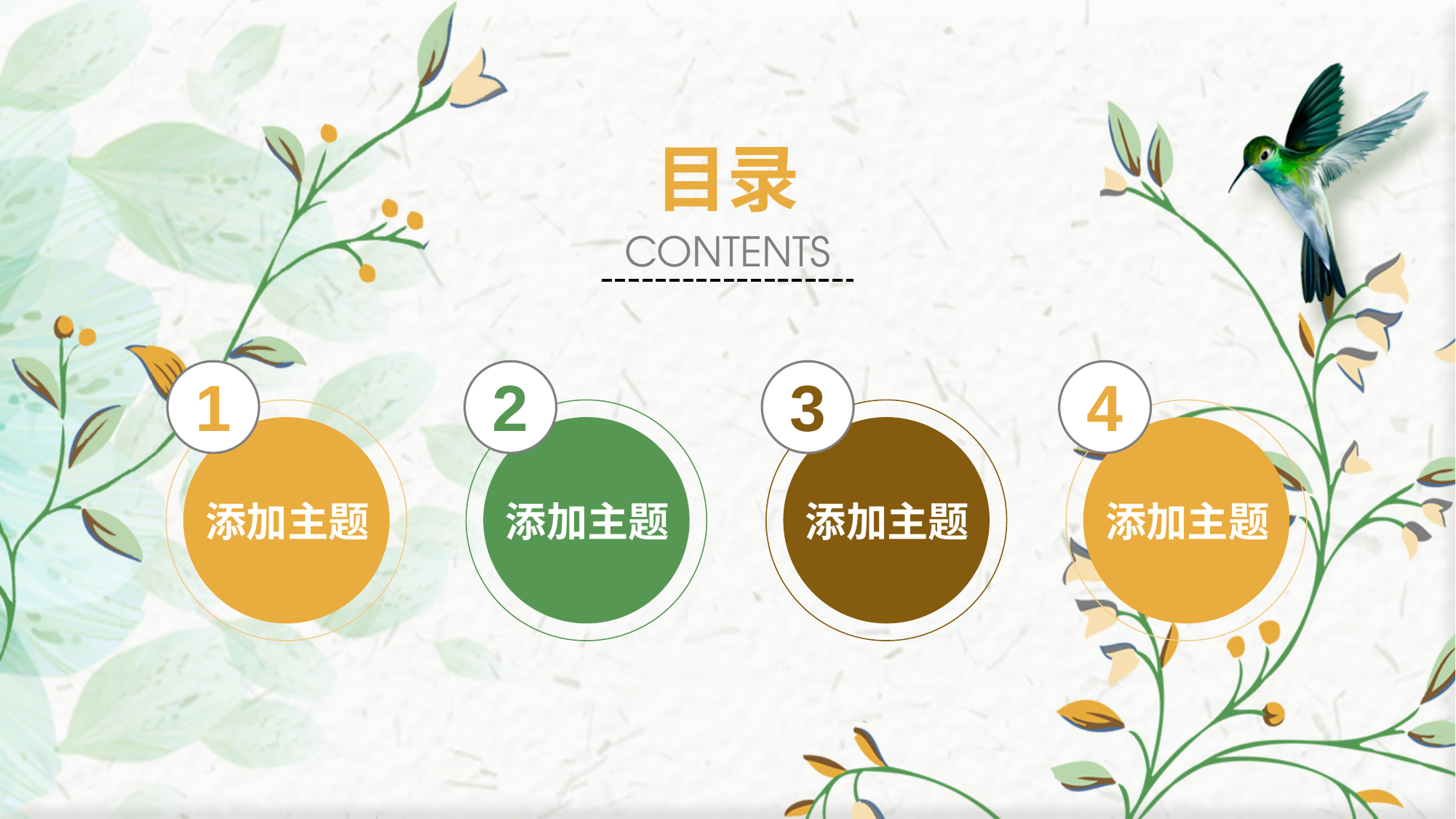

目录
CONTENTS
1

2

3

4

添加主题
添加主题
添加主题
添加主题